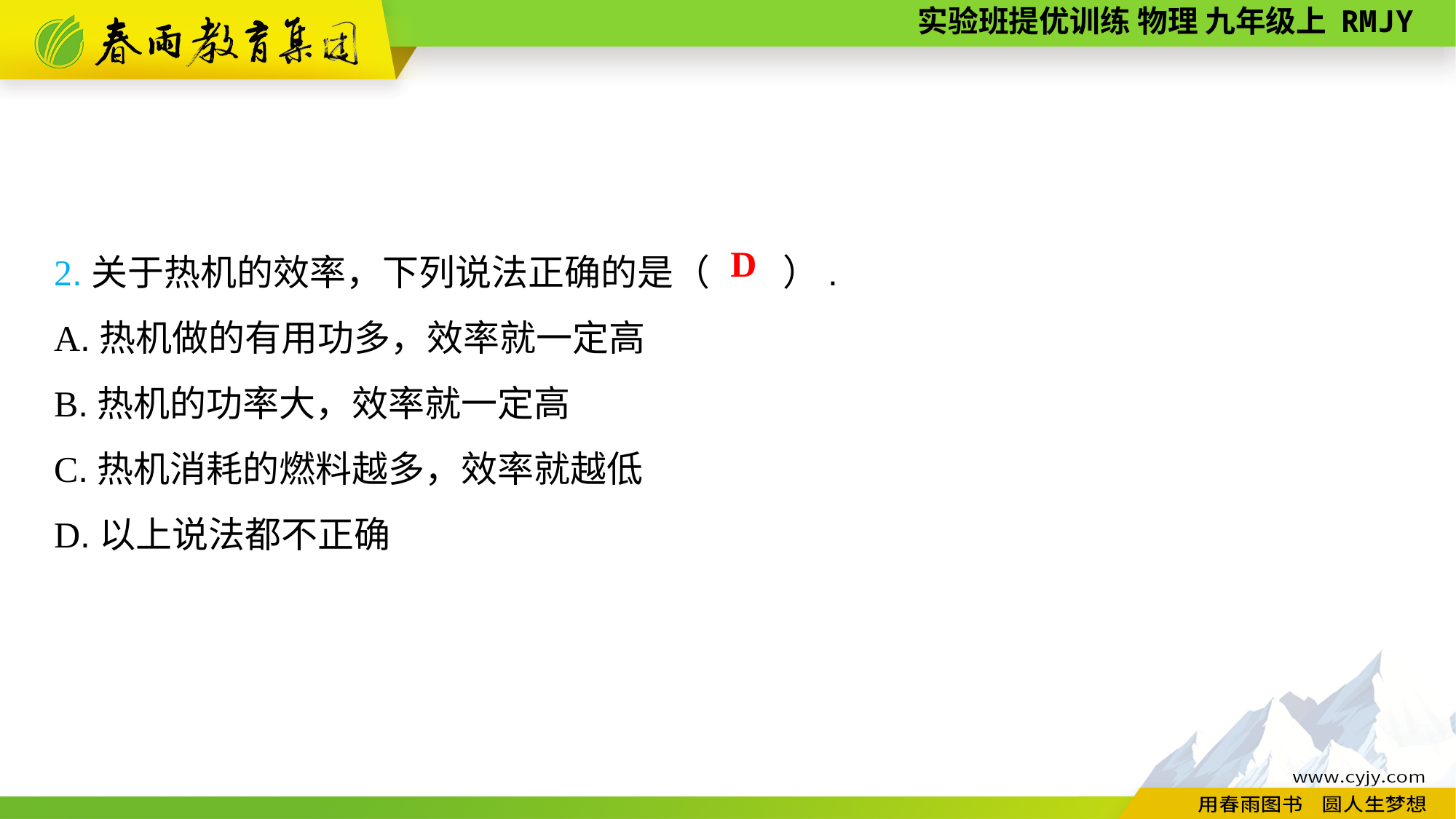

2.关于热机的效率，下列说法正确的是（　　）.
A.热机做的有用功多，效率就一定高
B.热机的功率大，效率就一定高
C.热机消耗的燃料越多，效率就越低
D.以上说法都不正确
D